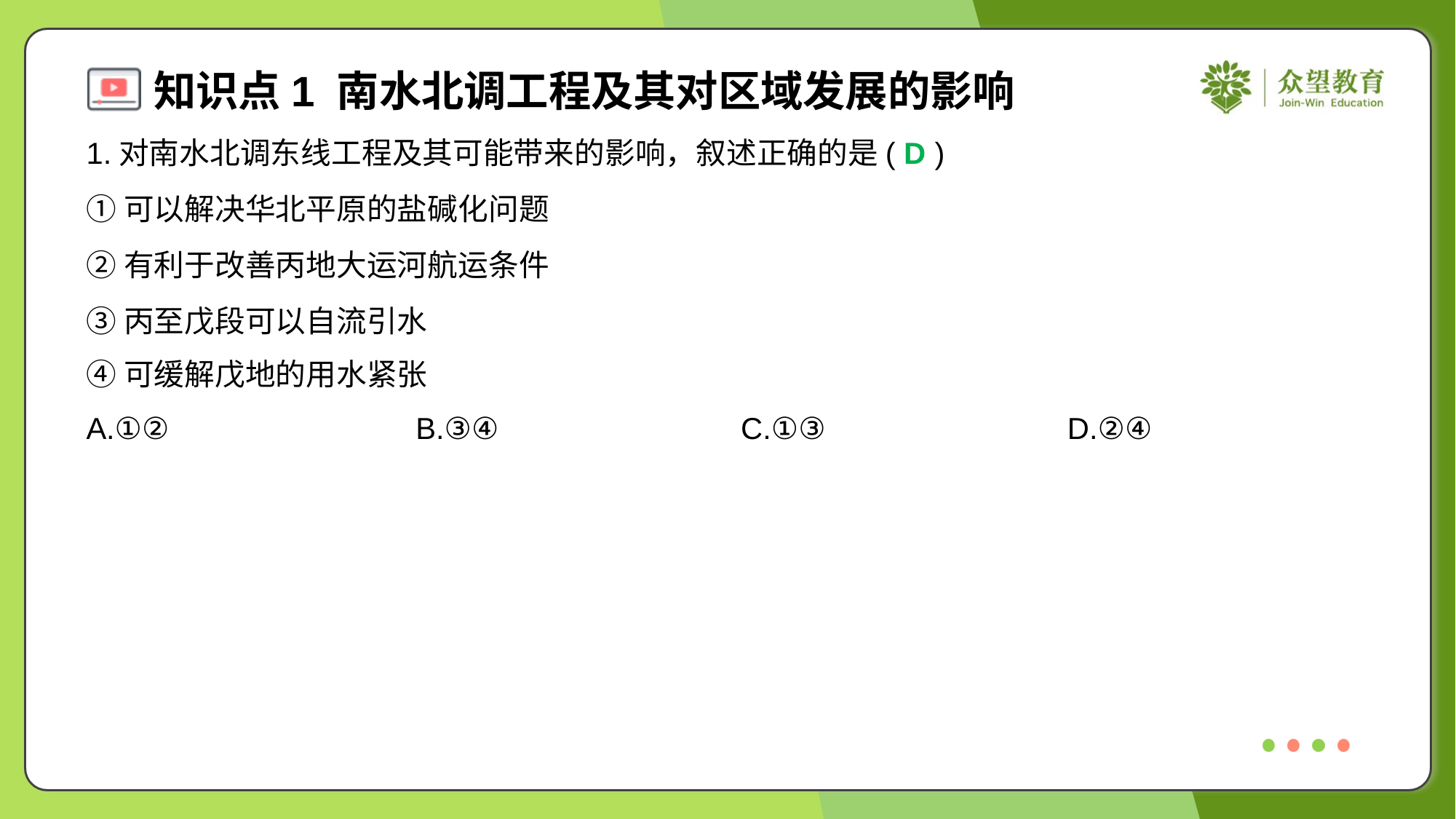

1.对南水北调东线工程及其可能带来的影响，叙述正确的是(     )
D
①可以解决华北平原的盐碱化问题
②有利于改善丙地大运河航运条件
③丙至戊段可以自流引水
④可缓解戊地的用水紧张
A.①②	B.③④	C.①③	D.②④